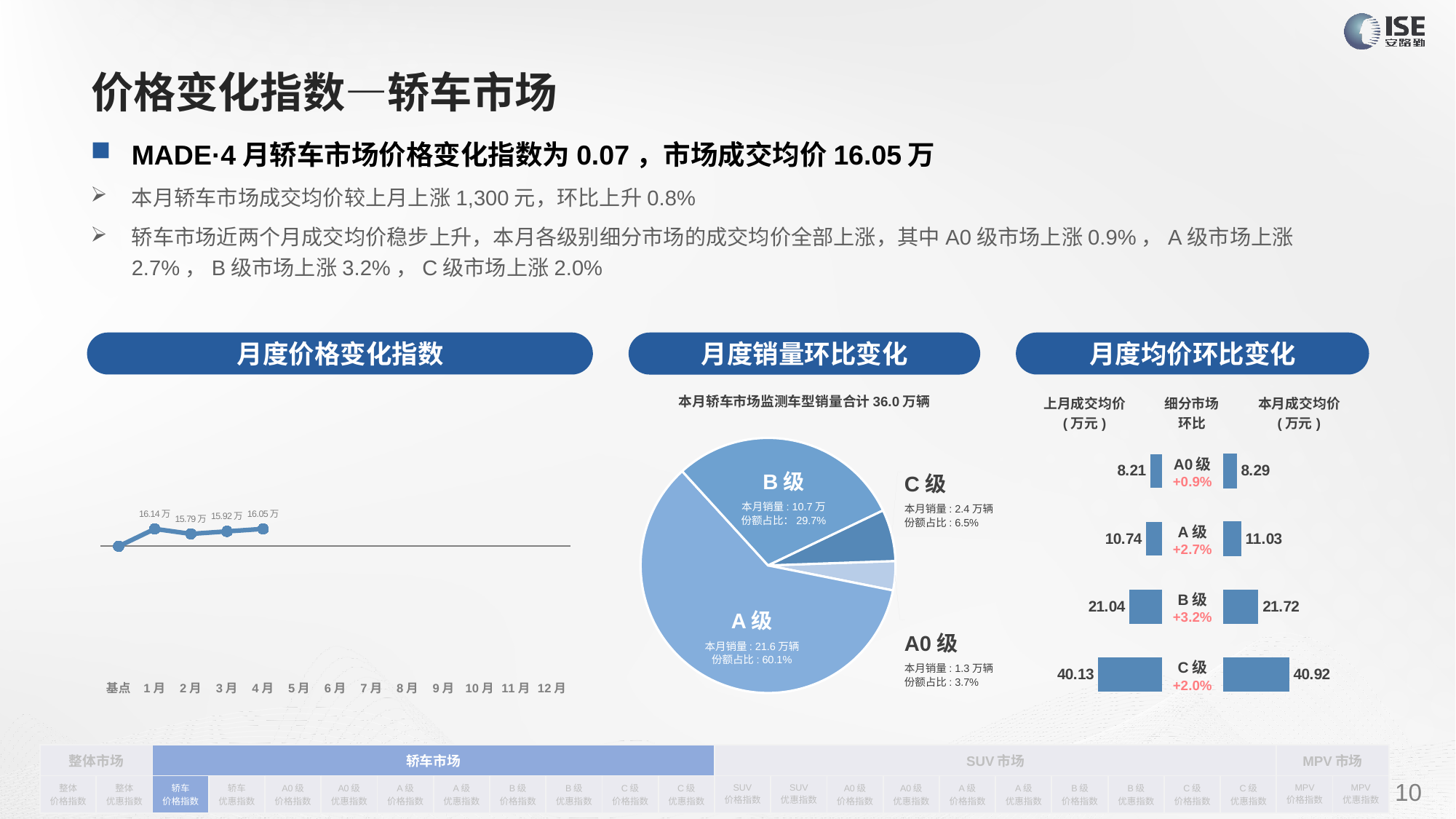

# 价格变化指数—轿车市场
MADE·4月轿车市场价格变化指数为0.07，市场成交均价16.05万
本月轿车市场成交均价较上月上涨1,300元，环比上升0.8%
轿车市场近两个月成交均价稳步上升，本月各级别细分市场的成交均价全部上涨，其中A0级市场上涨0.9%，A级市场上涨2.7%，B级市场上涨3.2%，C级市场上涨2.0%
月度价格变化指数

月度均价环比变化

月度销量环比变化

本月轿车市场监测车型销量合计36.0万辆

### Chart

| Category | Y2022 |
|---|---|
| 基点 | 0.0 |
| 1月 | 0.07 |
| 2月 | 0.05 |
| 3月 | 0.06 |
| 4月 | 0.07 |
| 5月 | None |
| 6月 | None |
| 7月 | None |
| 8月 | None |
| 9月 | None |
| 10月 | None |
| 11月 | None |
| 12月 | None |
| 上月成交均价 (万元) | 细分市场 环比 | 本月成交均价 (万元) |
| --- | --- | --- |

### Chart

| Category | 细分市场 |
|---|---|
| A0级 | 13318.0 |
| A级 | 216147.0 |
| B级 | 106737.0 |
| C级 | 23538.0 |
| A0级 +0.9% |
| --- |
| A级 +2.7% |
| B级 +3.2% |
| C级 +2.0% |

### Chart

| Category | 成交均价 |
|---|---|
| A0 | 8.209675352075807 |
| A | 10.738421896118618 |
| B | 21.04198189230634 |
| C | 40.12526756714796 |

### Chart

| Category | 金额 |
|---|---|
| A0 | 8.285765700555638 |
| A | 11.026892840520574 |
| B | 21.72210457011158 |
| C | 40.91755593933215 |
B级
本月销量: 10.7万
份额占比：29.7%
C级
本月销量: 2.4万辆
份额占比: 6.5%
A级
本月销量: 21.6万辆
份额占比: 60.1%
A0级
本月销量: 1.3万辆
份额占比: 3.7%
| 整体市场 |  | 轿车市场 |  |  |  |  |  |  |  |  |  | SUV市场 |  |  |  |  |  |  |  |  |  | MPV市场 |  |
| --- | --- | --- | --- | --- | --- | --- | --- | --- | --- | --- | --- | --- | --- | --- | --- | --- | --- | --- | --- | --- | --- | --- | --- |
| 整体 价格指数 | 整体 优惠指数 | 轿车 价格指数 | 轿车 优惠指数 | A0级 价格指数 | A0级 优惠指数 | A级 价格指数 | A级 优惠指数 | B级 价格指数 | B级 优惠指数 | C级 价格指数 | C级 优惠指数 | SUV 价格指数 | SUV 优惠指数 | A0级 价格指数 | A0级 优惠指数 | A级 价格指数 | A级 优惠指数 | B级 价格指数 | B级 优惠指数 | C级 价格指数 | C级 优惠指数 | MPV 价格指数 | MPV 优惠指数 |
请在插入菜单—页眉和页脚中修改此 文本
10